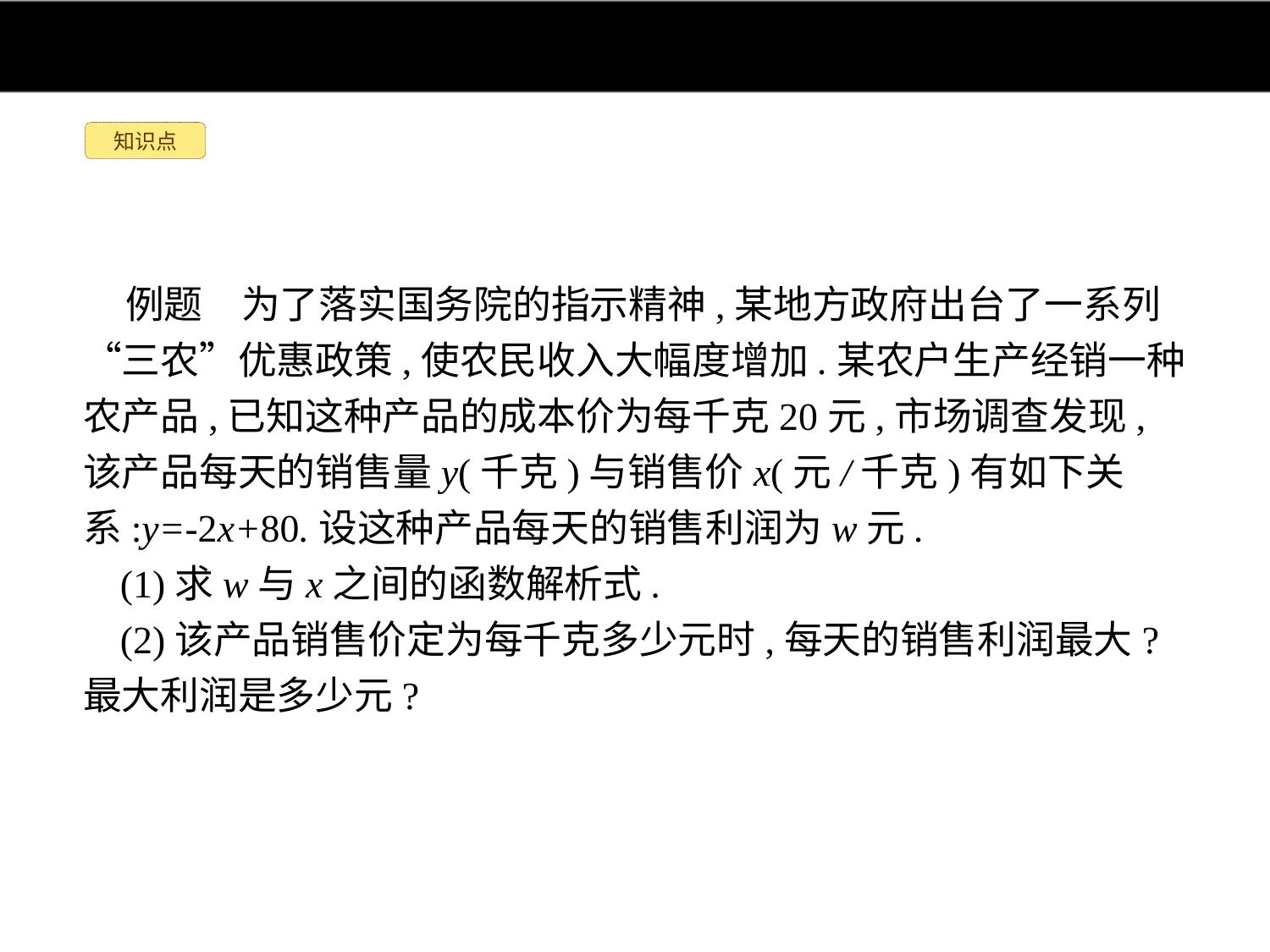

知识点
例题　为了落实国务院的指示精神,某地方政府出台了一系列“三农”优惠政策,使农民收入大幅度增加.某农户生产经销一种农产品,已知这种产品的成本价为每千克20元,市场调查发现,该产品每天的销售量y(千克)与销售价x(元/千克)有如下关系:y=-2x+80.设这种产品每天的销售利润为w元.
(1)求w与x之间的函数解析式.
(2)该产品销售价定为每千克多少元时,每天的销售利润最大?最大利润是多少元?